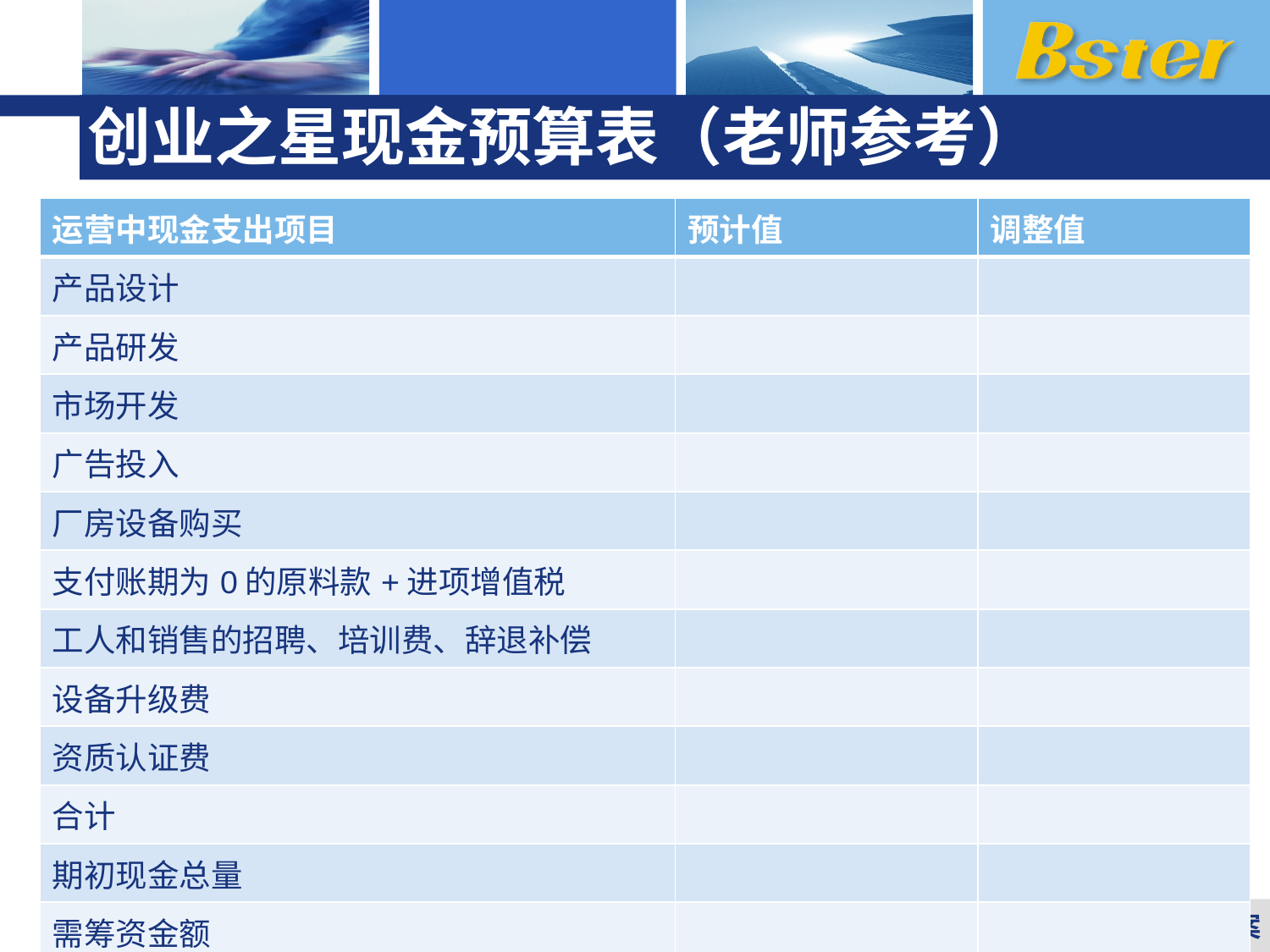

# 创业之星现金预算表（老师参考）
| 运营中现金支出项目 | 预计值 | 调整值 |
| --- | --- | --- |
| 产品设计 |  |  |
| 产品研发 |  |  |
| 市场开发 |  |  |
| 广告投入 |  |  |
| 厂房设备购买 |  |  |
| 支付账期为0的原料款+进项增值税 |  |  |
| 工人和销售的招聘、培训费、辞退补偿 |  |  |
| 设备升级费 |  |  |
| 资质认证费 |  |  |
| 合计 |  |  |
| 期初现金总量 |  |  |
| 需筹资金额 |  |  |
| 筹资成本 |  |  |